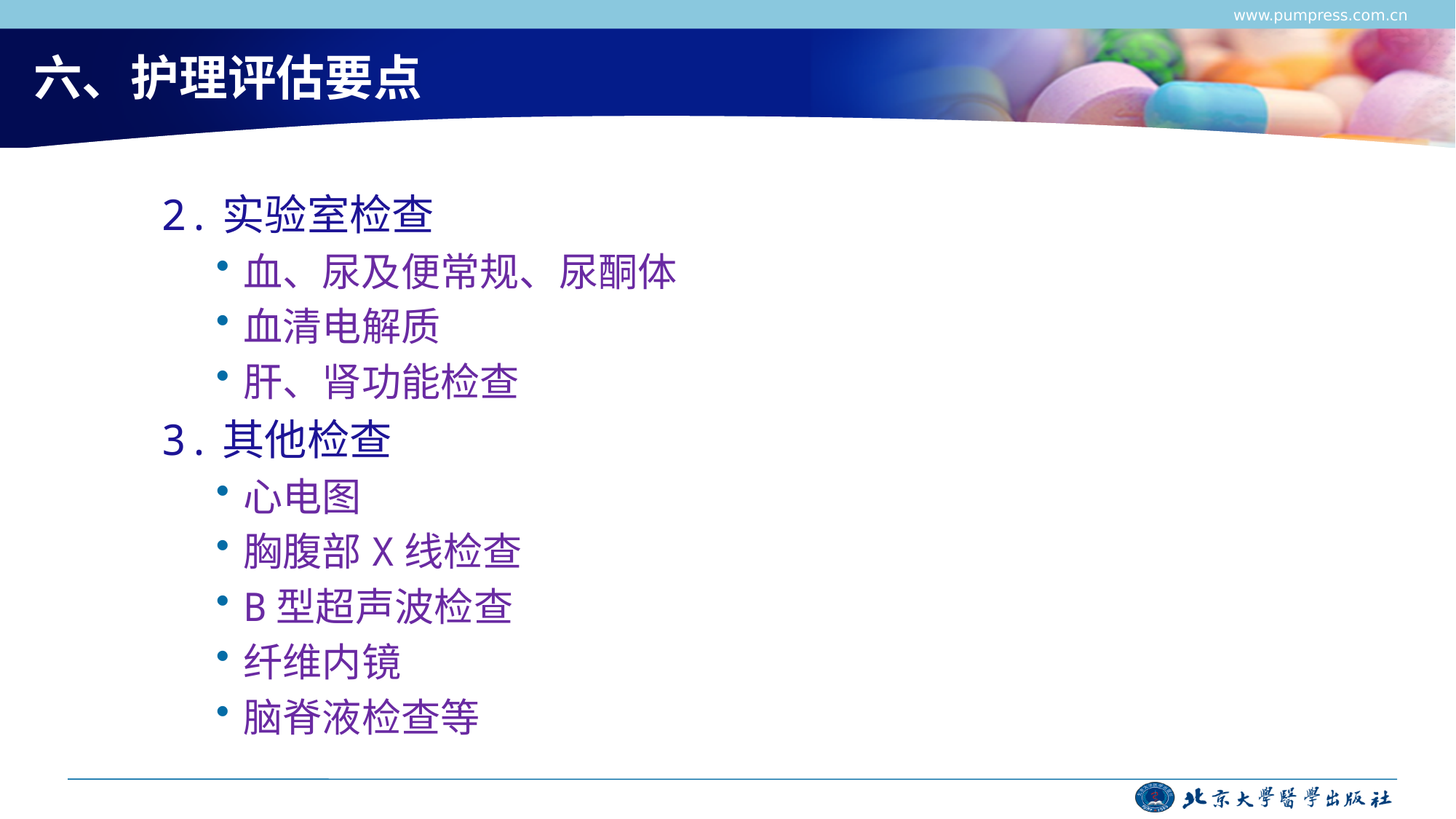

www.pumpress.com.cn
# 六、护理评估要点
2.实验室检查
血、尿及便常规、尿酮体
血清电解质
肝、肾功能检查
3.其他检查
心电图
胸腹部X线检查
B型超声波检查
纤维内镜
脑脊液检查等